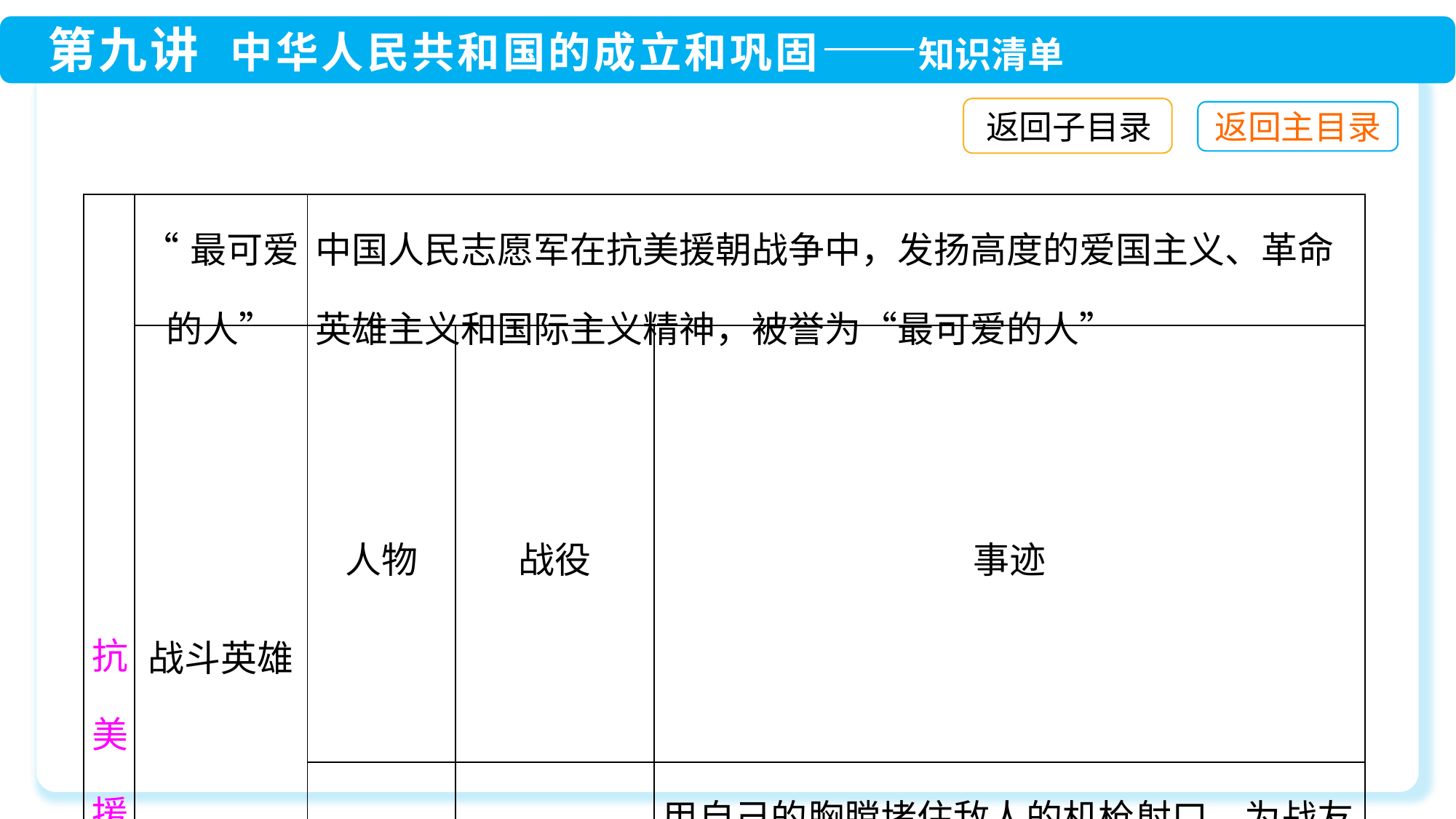

返回子目录
| 抗美援朝战争 | “最可爱的人” | 中国人民志愿军在抗美援朝战争中，发扬高度的爱国主义、革命英雄主义和国际主义精神，被誉为“最可爱的人” |  |  |
| --- | --- | --- | --- | --- |
|  | 战斗英雄 | 人物 | 战役 | 事迹 |
|  |  | 黄继光 | 上甘岭战役 | 用自己的胸膛堵住敌人的机枪射口，为战友开辟了前进道路，自己英勇牺牲 |
|  |  | 邱少云 | — | 严守潜伏纪律，直至被大火吞噬，壮烈牺牲 |
|  | 抗美援朝精神 | （1）高度的爱国主义、革命英雄主义和国际主义精神 （2）舍家为国、不怕牺牲、英勇善战的大无畏精神 |  |  |